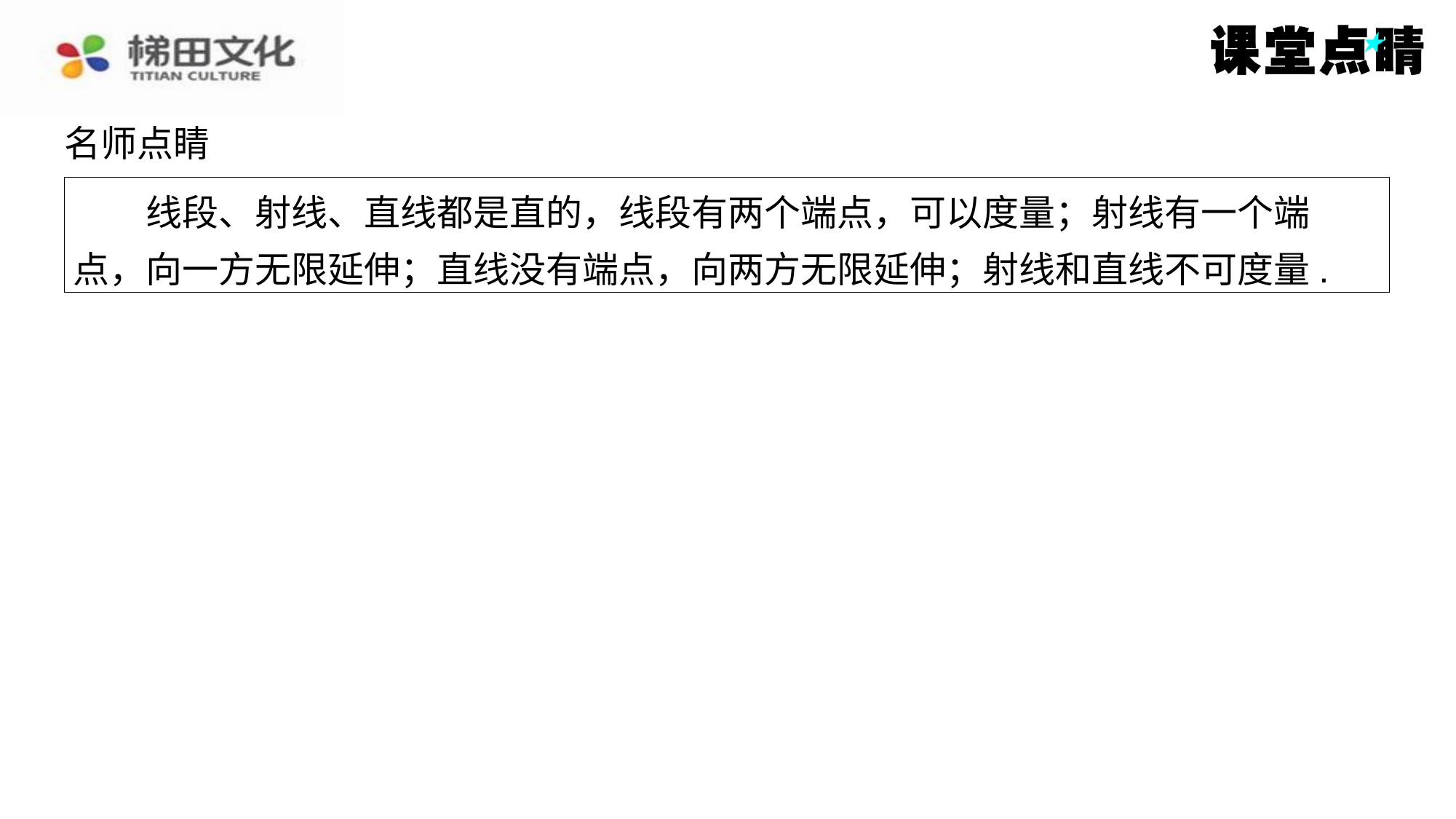

名师点睛
　　线段、射线、直线都是直的，线段有两个端点，可以度量；射线有一个端
点，向一方无限延伸；直线没有端点，向两方无限延伸；射线和直线不可度量.